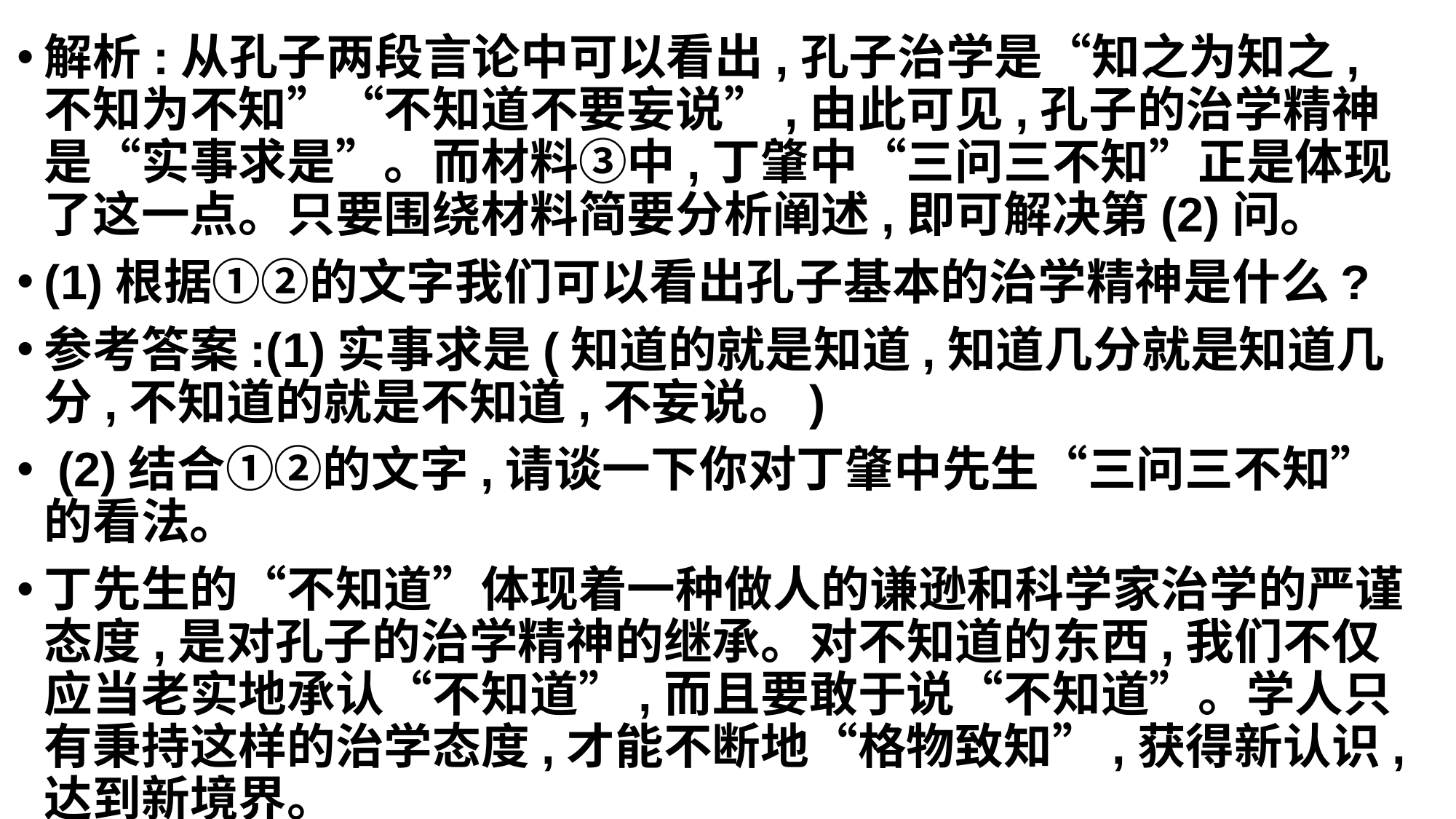

解析:从孔子两段言论中可以看出,孔子治学是“知之为知之,不知为不知”“不知道不要妄说”,由此可见,孔子的治学精神是“实事求是”。而材料③中,丁肇中“三问三不知”正是体现了这一点。只要围绕材料简要分析阐述,即可解决第(2)问。
(1)根据①②的文字我们可以看出孔子基本的治学精神是什么?
参考答案:(1)实事求是(知道的就是知道,知道几分就是知道几分,不知道的就是不知道,不妄说。)
 (2)结合①②的文字,请谈一下你对丁肇中先生“三问三不知”的看法。
丁先生的“不知道”体现着一种做人的谦逊和科学家治学的严谨态度,是对孔子的治学精神的继承。对不知道的东西,我们不仅应当老实地承认“不知道”,而且要敢于说“不知道”。学人只有秉持这样的治学态度,才能不断地“格物致知”,获得新认识,达到新境界。
#